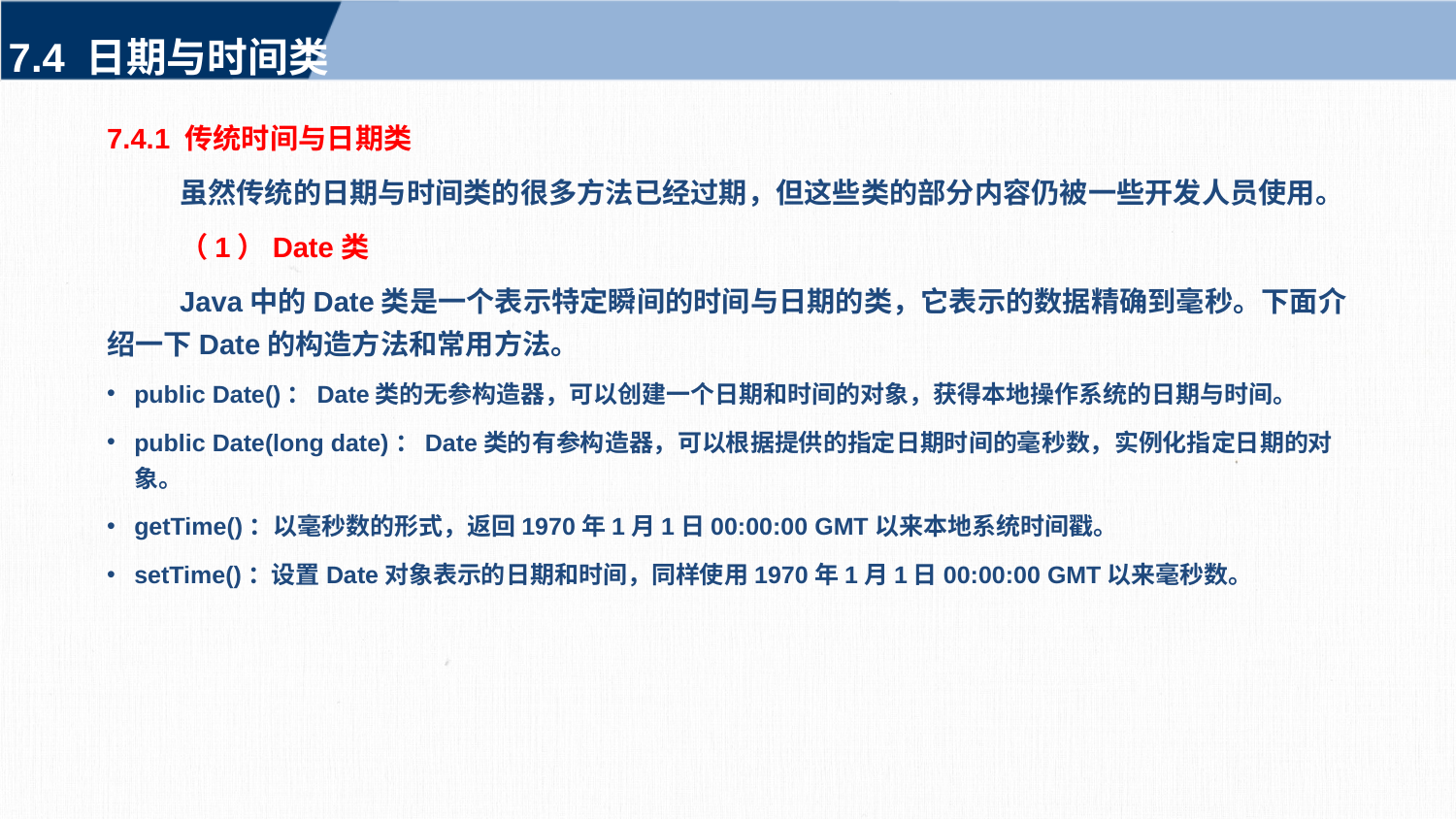

7.4 日期与时间类

7.4.1 传统时间与日期类
虽然传统的日期与时间类的很多方法已经过期，但这些类的部分内容仍被一些开发人员使用。
（1）Date类
Java中的Date类是一个表示特定瞬间的时间与日期的类，它表示的数据精确到毫秒。下面介绍一下Date的构造方法和常用方法。
public Date()：Date类的无参构造器，可以创建一个日期和时间的对象，获得本地操作系统的日期与时间。
public Date(long date)：Date类的有参构造器，可以根据提供的指定日期时间的毫秒数，实例化指定日期的对象。
getTime()：以毫秒数的形式，返回1970年1月1日00:00:00 GMT以来本地系统时间戳。
setTime()：设置Date对象表示的日期和时间，同样使用1970年1月1日00:00:00 GMT以来毫秒数。